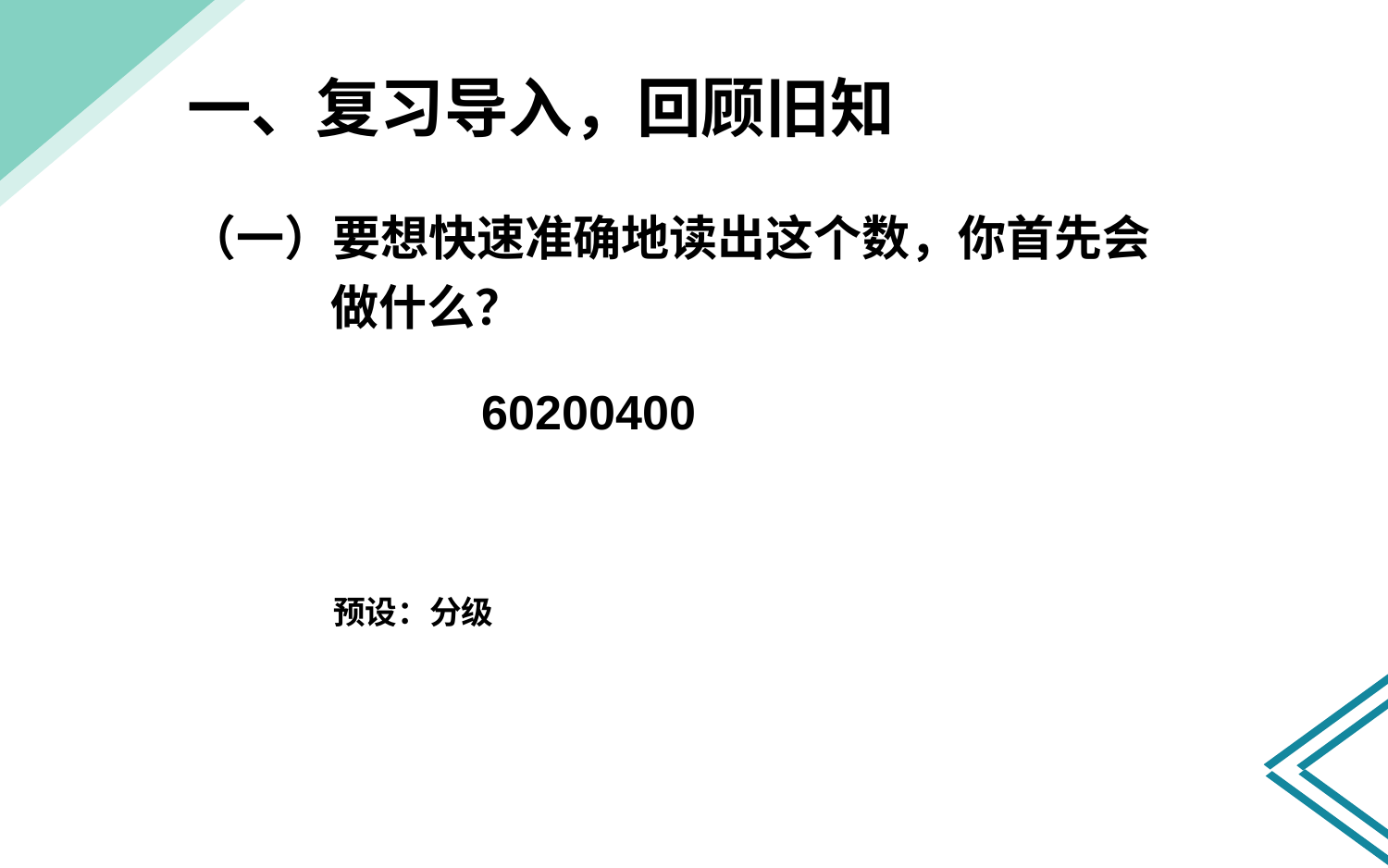

一、复习导入，回顾旧知
（一）要想快速准确地读出这个数，你首先会
            做什么？
60200400
预设：分级